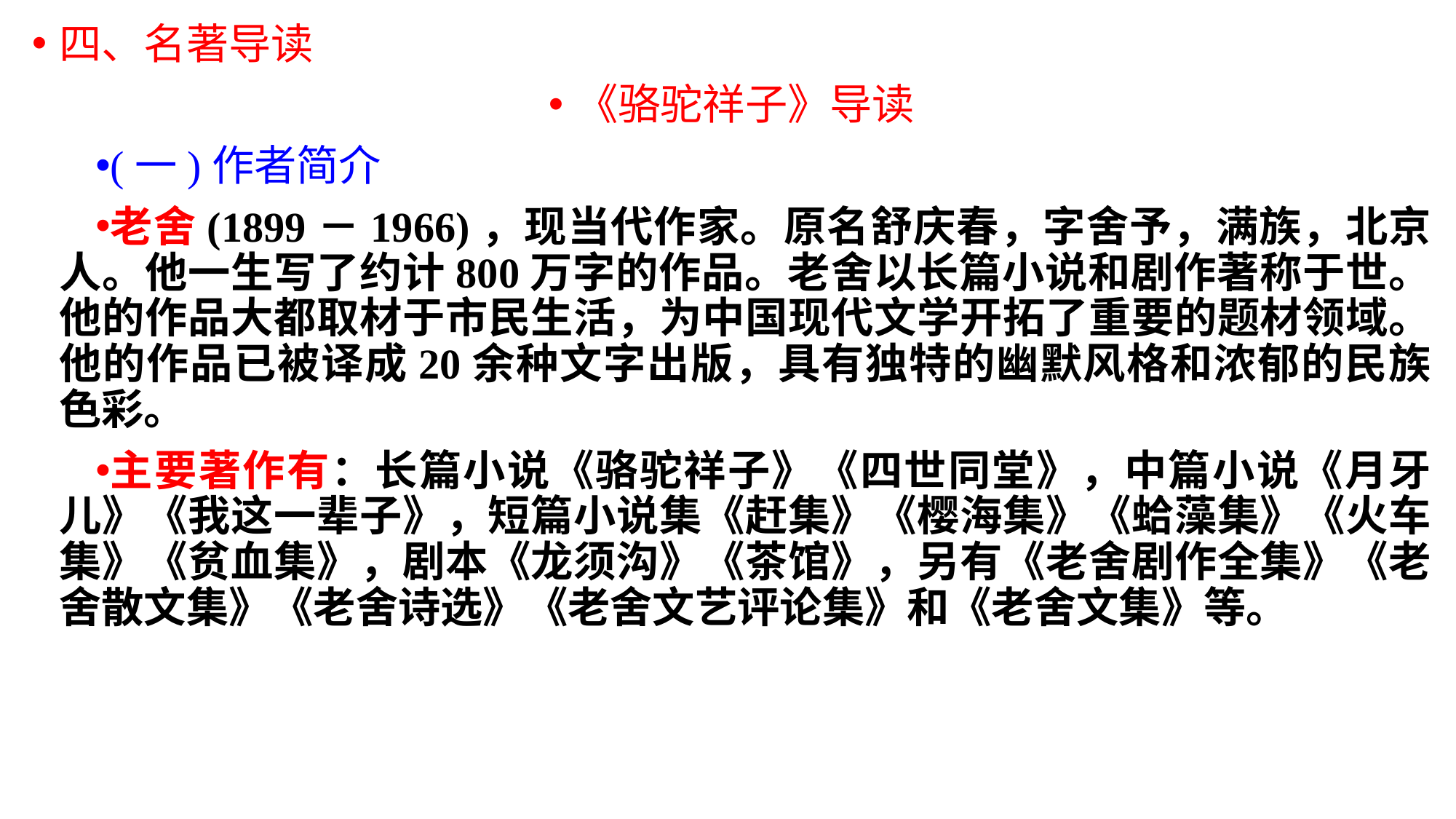

四、名著导读
《骆驼祥子》导读
(一)作者简介
老舍(1899－1966)，现当代作家。原名舒庆春，字舍予，满族，北京人。他一生写了约计800万字的作品。老舍以长篇小说和剧作著称于世。他的作品大都取材于市民生活，为中国现代文学开拓了重要的题材领域。他的作品已被译成20余种文字出版，具有独特的幽默风格和浓郁的民族色彩。
主要著作有：长篇小说《骆驼祥子》《四世同堂》，中篇小说《月牙儿》《我这一辈子》，短篇小说集《赶集》《樱海集》《蛤藻集》《火车集》《贫血集》，剧本《龙须沟》《茶馆》，另有《老舍剧作全集》《老舍散文集》《老舍诗选》《老舍文艺评论集》和《老舍文集》等。